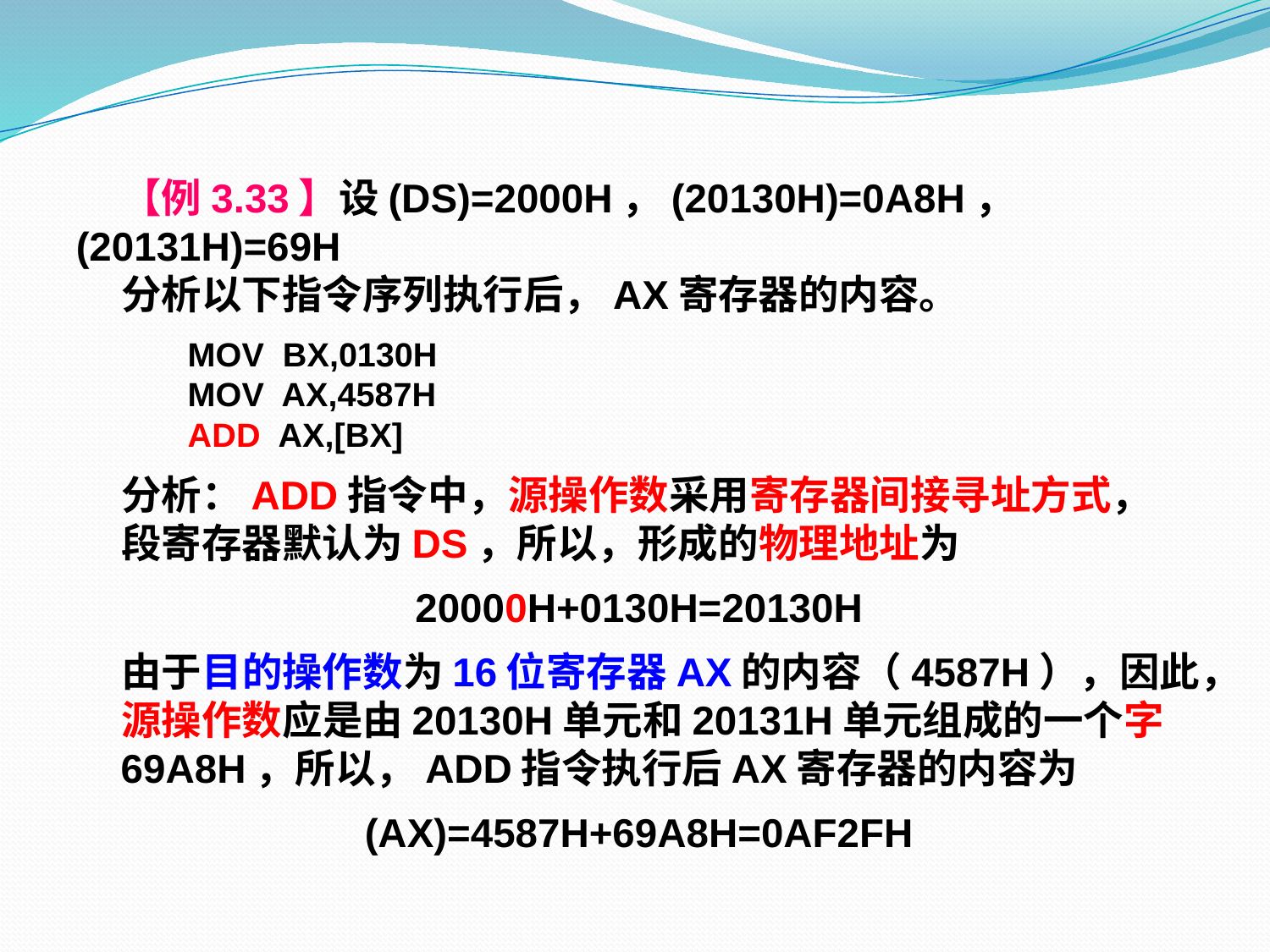

【例3.33】设(DS)=2000H，(20130H)=0A8H，(20131H)=69H
    分析以下指令序列执行后，AX寄存器的内容。

            MOV  BX,0130H
            MOV  AX,4587H
            ADD  AX,[BX]

    分析：ADD指令中，源操作数采用寄存器间接寻址方式，
    段寄存器默认为DS，所以，形成的物理地址为

20000H+0130H=20130H

    由于目的操作数为16位寄存器AX的内容（4587H），因此，
    源操作数应是由20130H单元和20131H单元组成的一个字
    69A8H，所以，ADD指令执行后AX寄存器的内容为

(AX)=4587H+69A8H=0AF2FH